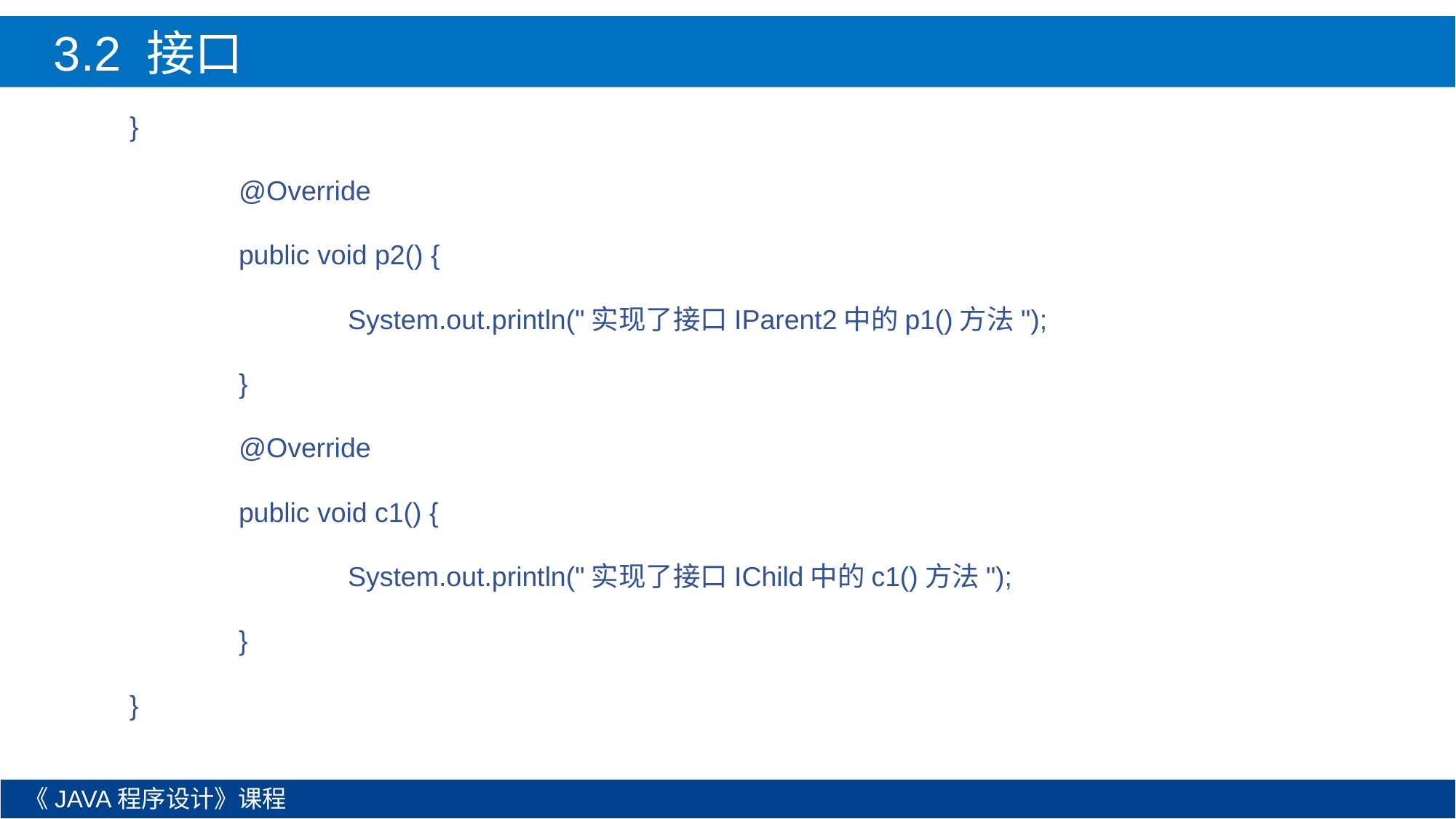

3.2 接口
}
	@Override
	public void p2() {
		System.out.println("实现了接口IParent2中的p1()方法");
	}
	@Override
	public void c1() {
		System.out.println("实现了接口IChild中的c1()方法");
	}
}
《JAVA程序设计》课程